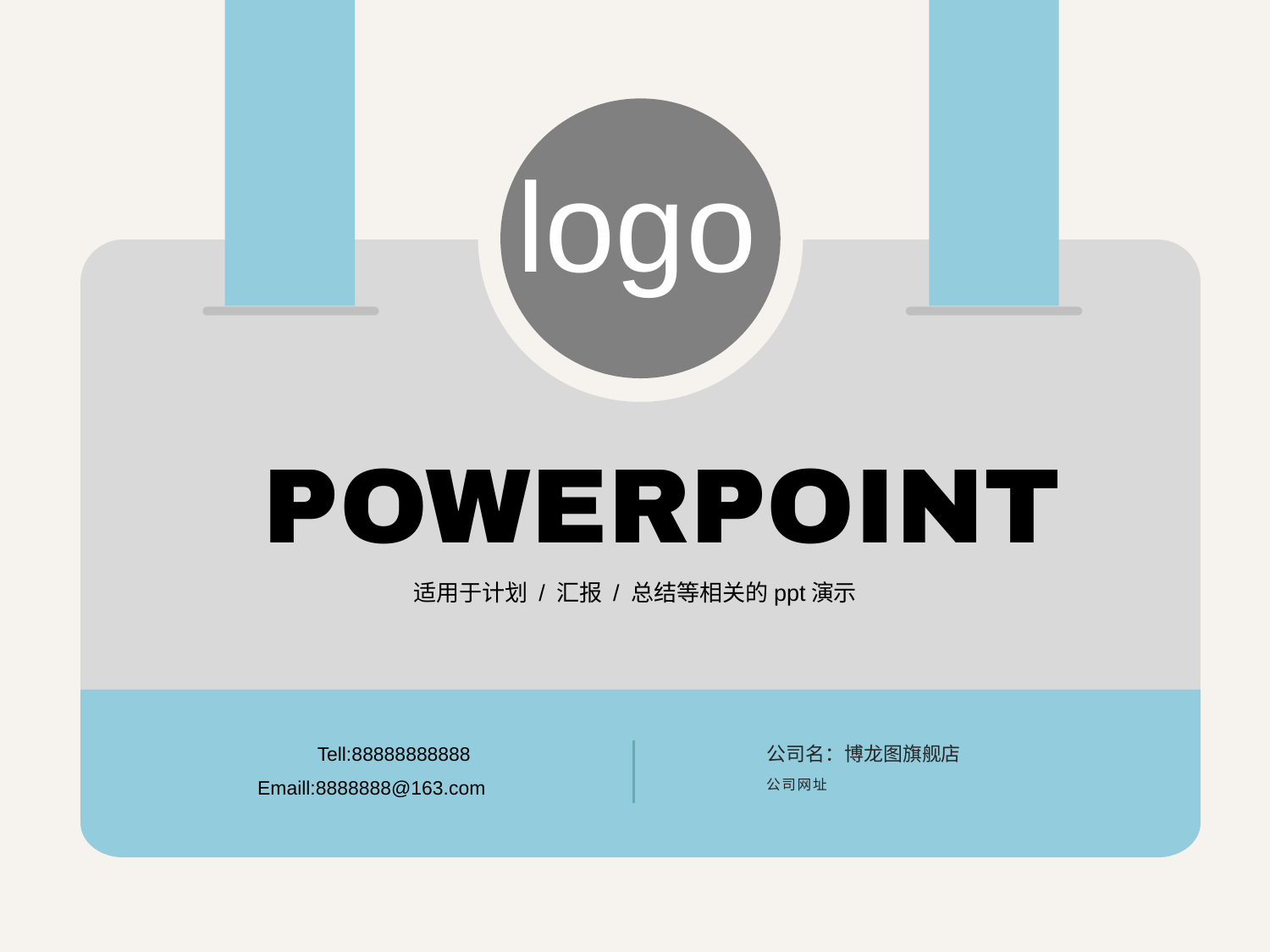

logo

POWERPOINT
适用于计划 / 汇报 / 总结等相关的ppt演示

Tell:88888888888
公司名：博龙图旗舰店
公司网址
Emaill:8888888@163.com